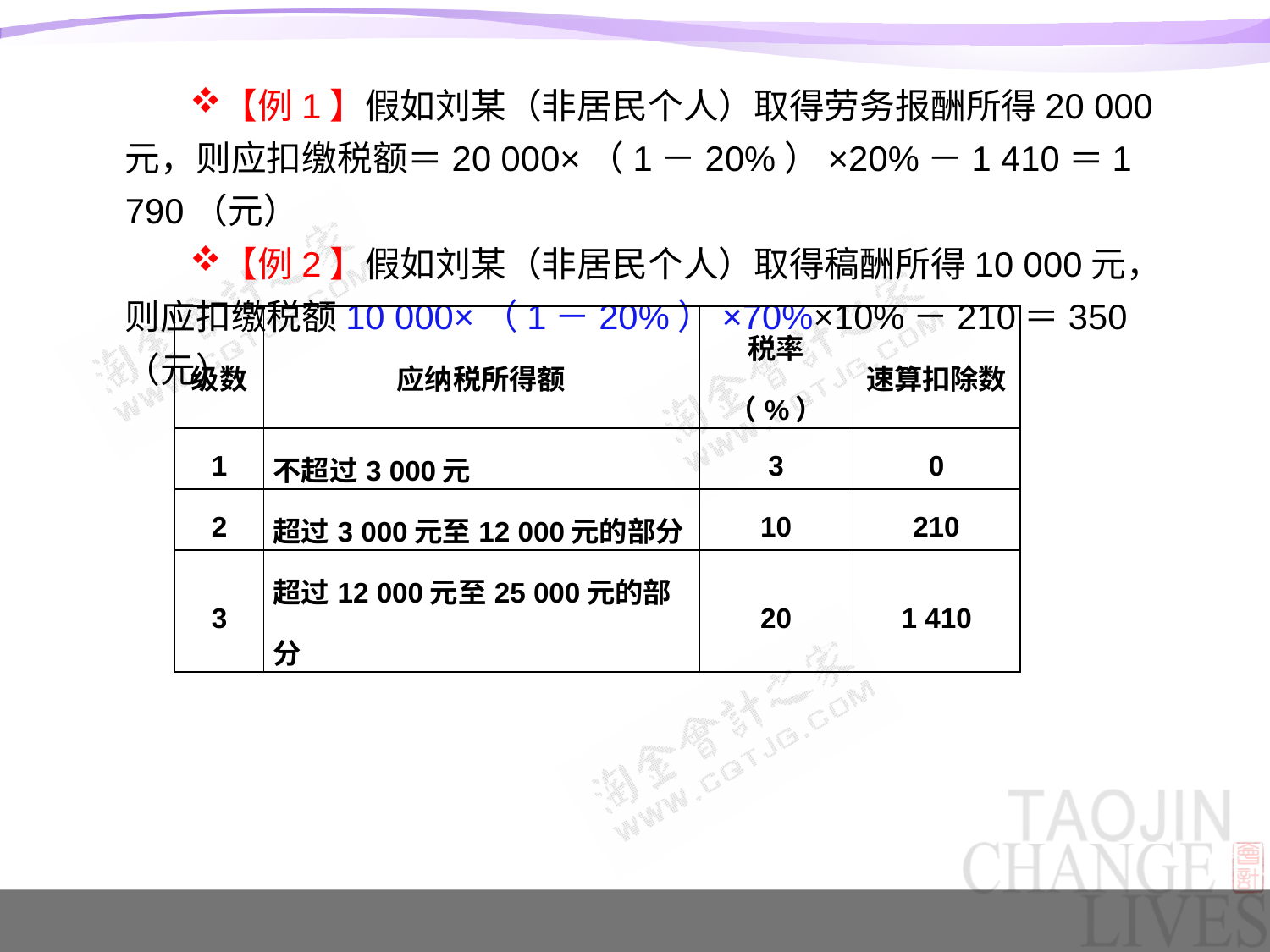

【例1】假如刘某（非居民个人）取得劳务报酬所得20 000元，则应扣缴税额＝20 000×（1－20%）×20%－1 410＝1 790（元）
【例2】假如刘某（非居民个人）取得稿酬所得10 000元，则应扣缴税额10 000×（1－20%）×70%×10%－210＝350（元）

| 级数 | 应纳税所得额 | 税率（%） | 速算扣除数 |
| --- | --- | --- | --- |
| 1 | 不超过3 000元 | 3 | 0 |
| 2 | 超过3 000元至12 000元的部分 | 10 | 210 |
| 3 | 超过12 000元至25 000元的部分 | 20 | 1 410 |